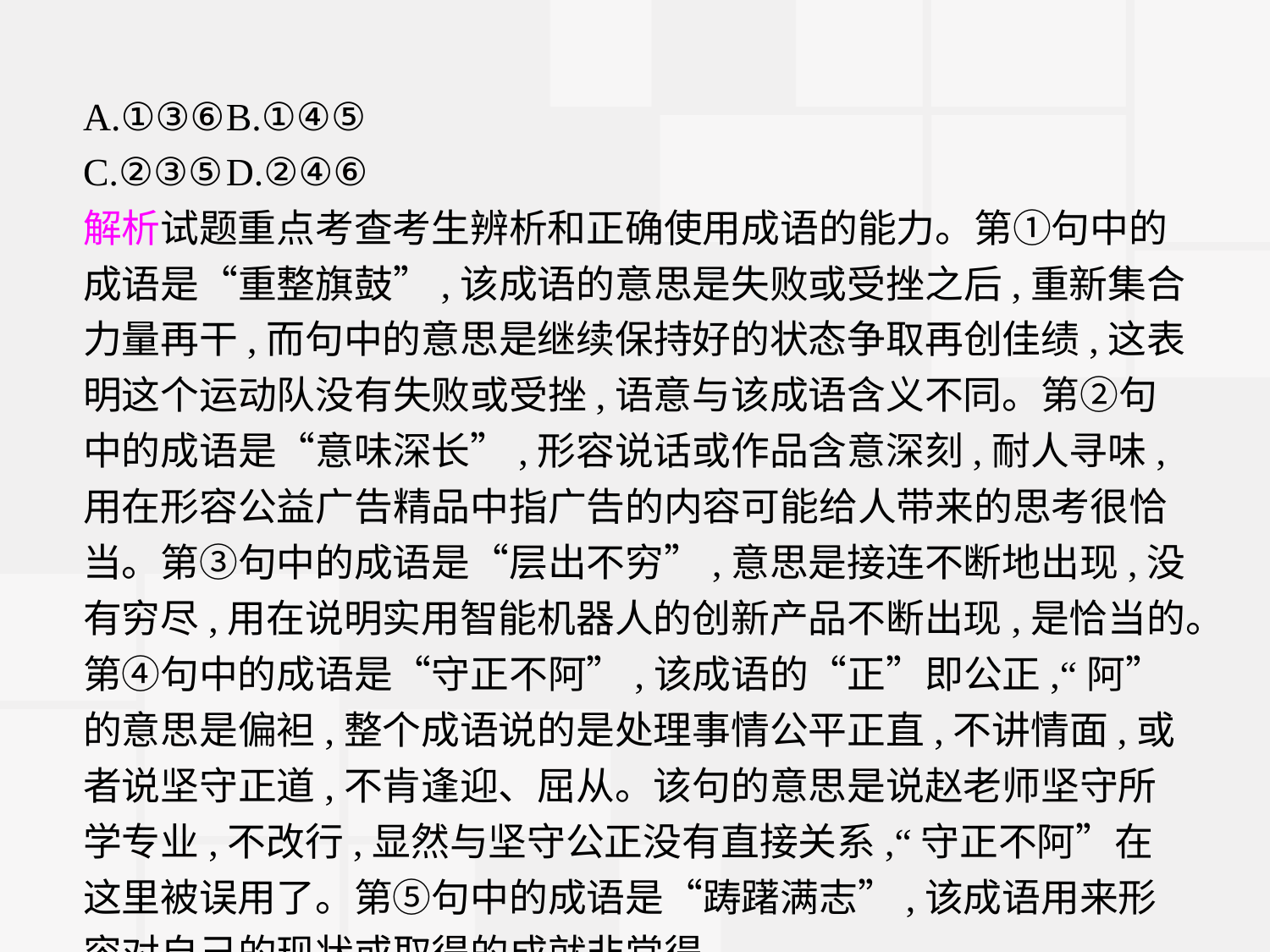

A.①③⑥	B.①④⑤
C.②③⑤	D.②④⑥
解析试题重点考查考生辨析和正确使用成语的能力。第①句中的成语是“重整旗鼓”,该成语的意思是失败或受挫之后,重新集合力量再干,而句中的意思是继续保持好的状态争取再创佳绩,这表明这个运动队没有失败或受挫,语意与该成语含义不同。第②句中的成语是“意味深长”,形容说话或作品含意深刻,耐人寻味,用在形容公益广告精品中指广告的内容可能给人带来的思考很恰当。第③句中的成语是“层出不穷”,意思是接连不断地出现,没有穷尽,用在说明实用智能机器人的创新产品不断出现,是恰当的。第④句中的成语是“守正不阿”,该成语的“正”即公正,“阿”的意思是偏袒,整个成语说的是处理事情公平正直,不讲情面,或者说坚守正道,不肯逢迎、屈从。该句的意思是说赵老师坚守所学专业,不改行,显然与坚守公正没有直接关系,“守正不阿”在这里被误用了。第⑤句中的成语是“踌躇满志”,该成语用来形容对自己的现状或取得的成就非常得